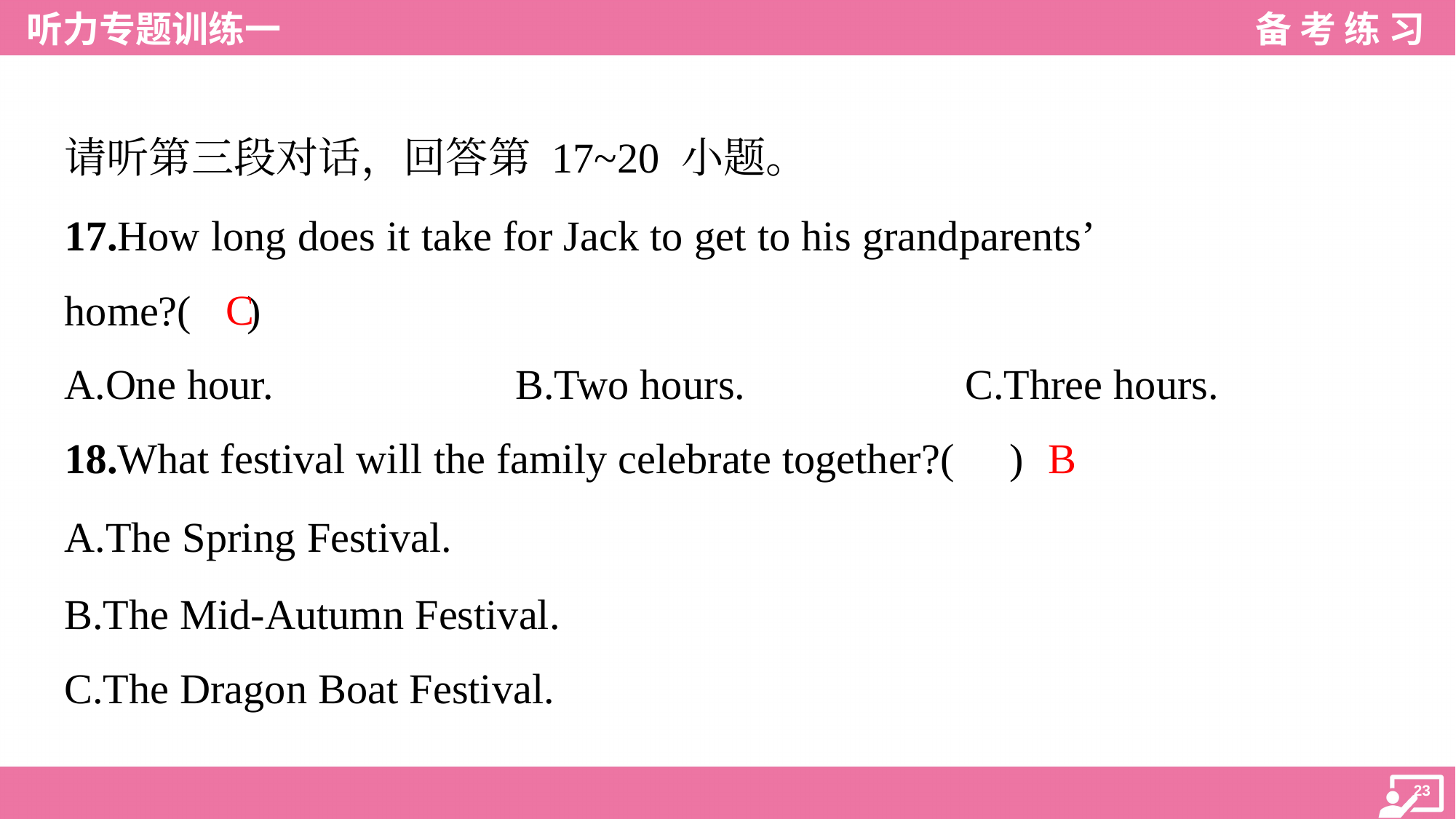

请听第三段对话，回答第 17~20 小题。
17.How long does it take for Jack to get to his grandparents’
home?(     )
C
A.One hour.	B.Two hours.	C.Three hours.
B
18.What festival will the family celebrate together?(     )
A.The Spring Festival.
B.The Mid-Autumn Festival.
C.The Dragon Boat Festival.